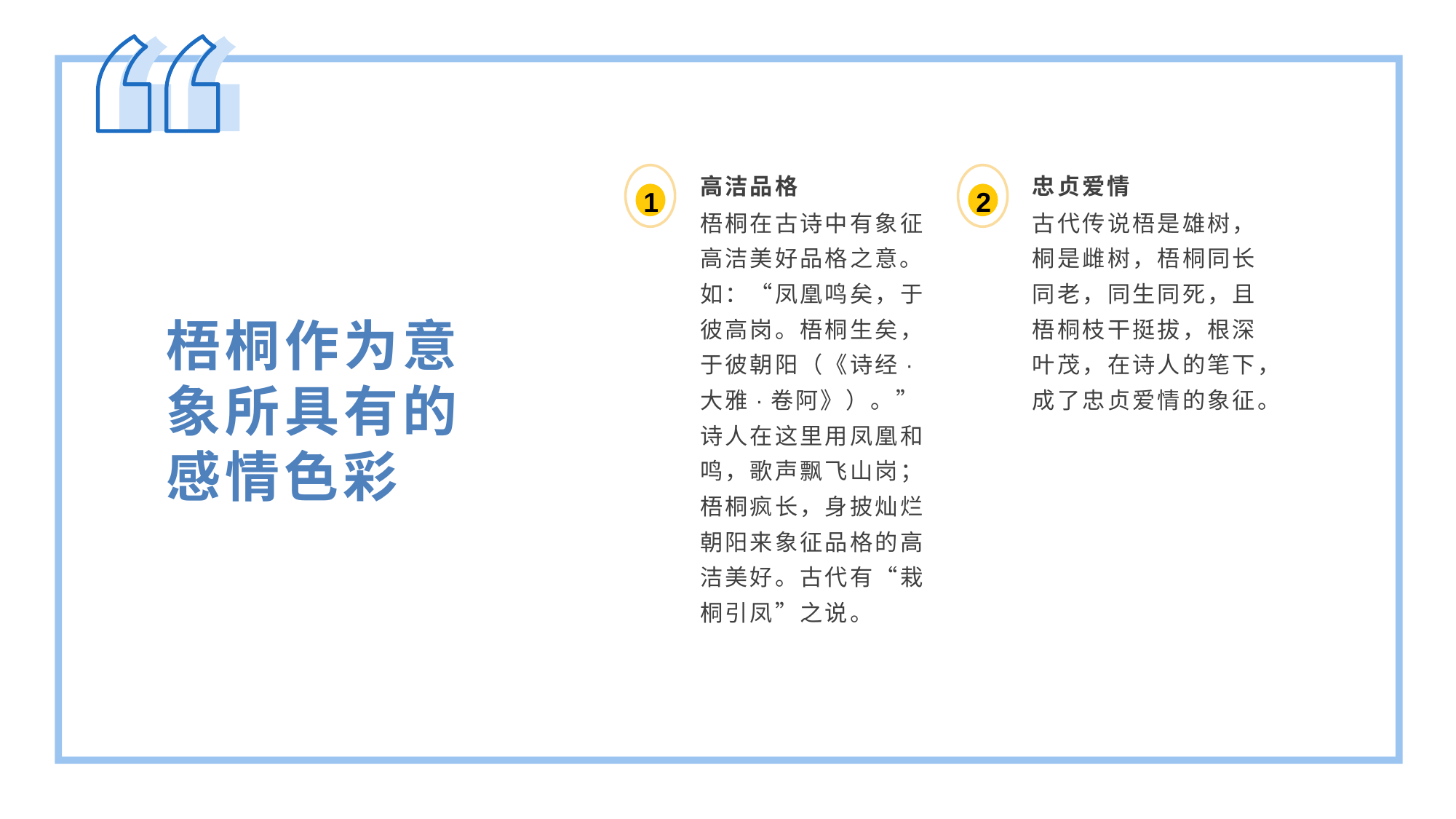

高洁品格

忠贞爱情

1
2

梧桐在古诗中有象征高洁美好品格之意。如：“凤凰鸣矣，于彼高岗。梧桐生矣，于彼朝阳（《诗经·大雅·卷阿》）。”诗人在这里用凤凰和鸣，歌声飘飞山岗；梧桐疯长，身披灿烂朝阳来象征品格的高洁美好。古代有“栽桐引凤”之说。
古代传说梧是雄树，桐是雌树，梧桐同长同老，同生同死，且梧桐枝干挺拔，根深叶茂，在诗人的笔下，成了忠贞爱情的象征。
梧桐作为意象所具有的感情色彩